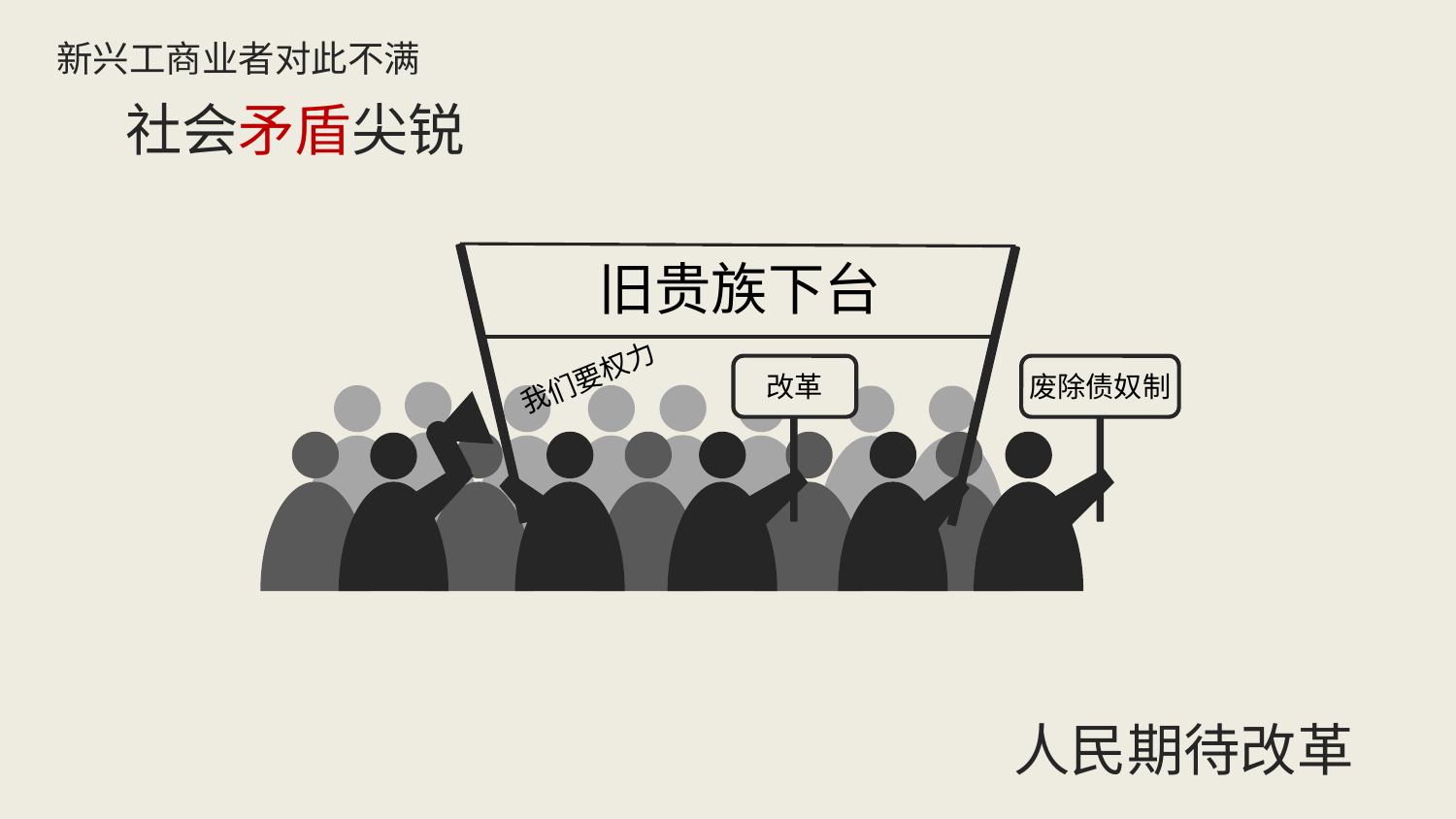

新兴工商业者对此不满
社会矛盾尖锐

旧贵族下台
我们要权力

废除债奴制
改革

人民期待改革